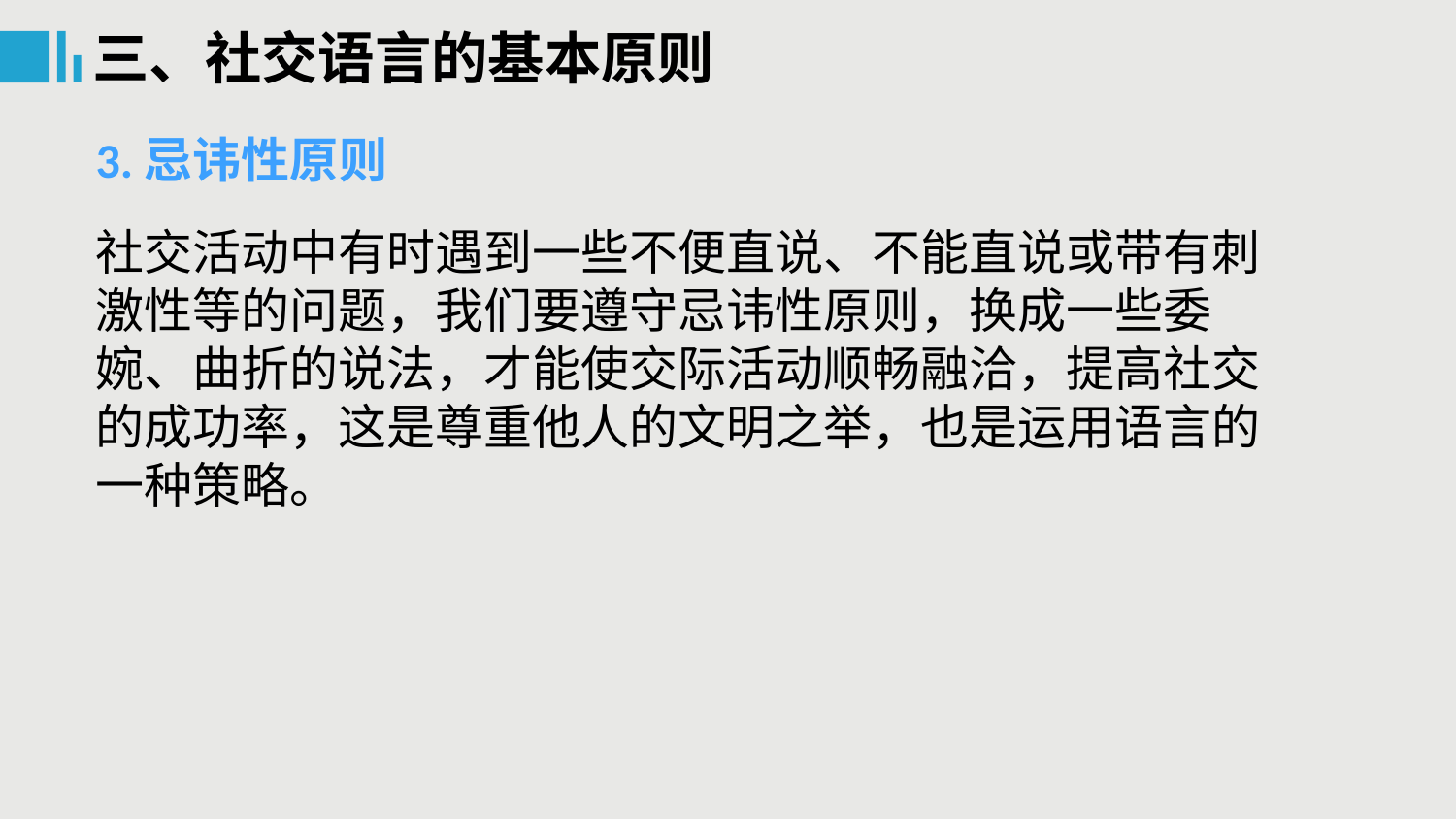

三、社交语言的基本原则

3.忌讳性原则
社交活动中有时遇到一些不便直说、不能直说或带有刺激性等的问题，我们要遵守忌讳性原则，换成一些委婉、曲折的说法，才能使交际活动顺畅融洽，提高社交的成功率，这是尊重他人的文明之举，也是运用语言的一种策略。